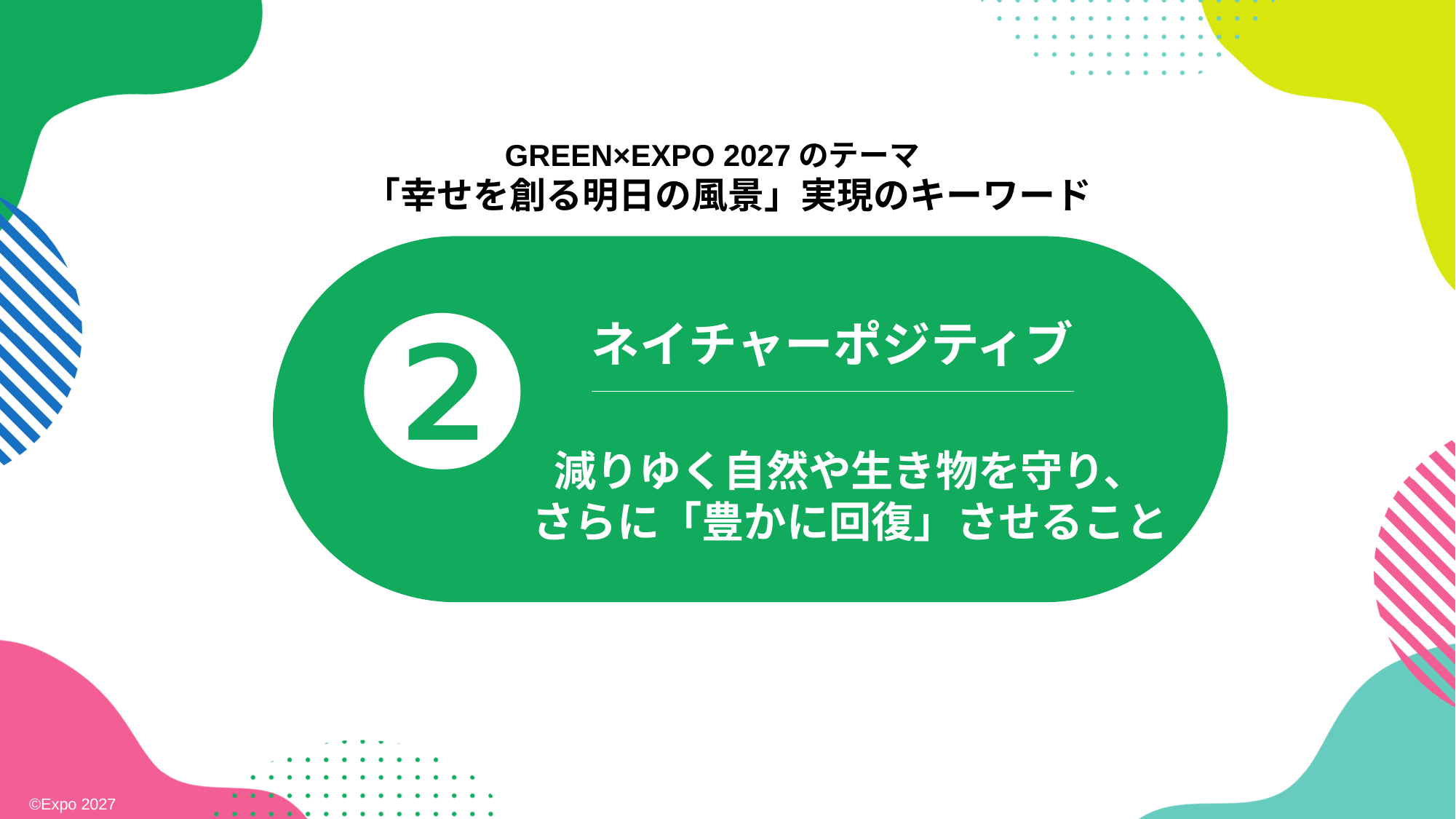

GREEN×EXPO 2027のテーマ
「幸せを創る明日の風景」実現のキーワード

ネイチャーポジティブ
減りゆく自然や生き物を守り、
さらに「豊かに回復」させること
❷